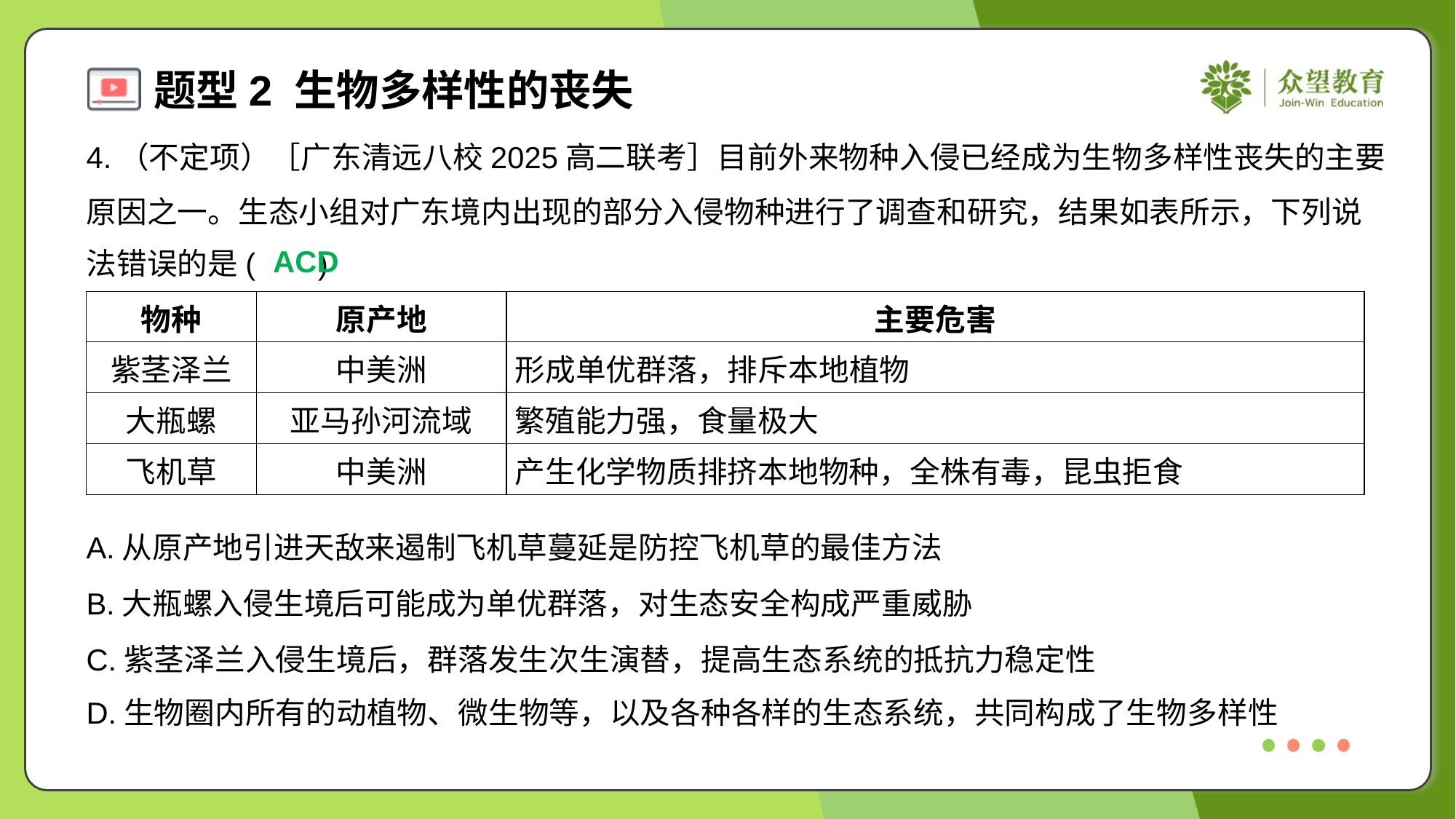

4.（不定项）［广东清远八校2025高二联考］目前外来物种入侵已经成为生物多样性丧失的主要
原因之一。生态小组对广东境内出现的部分入侵物种进行了调查和研究，结果如表所示，下列说
法错误的是(        )
ACD
| 物种 | 原产地 | 主要危害 |
| --- | --- | --- |
| 紫茎泽兰 | 中美洲 | 形成单优群落，排斥本地植物 |
| 大瓶螺 | 亚马孙河流域 | 繁殖能力强，食量极大 |
| 飞机草 | 中美洲 | 产生化学物质排挤本地物种，全株有毒，昆虫拒食 |
A.从原产地引进天敌来遏制飞机草蔓延是防控飞机草的最佳方法
B.大瓶螺入侵生境后可能成为单优群落，对生态安全构成严重威胁
C.紫茎泽兰入侵生境后，群落发生次生演替，提高生态系统的抵抗力稳定性
D.生物圈内所有的动植物、微生物等，以及各种各样的生态系统，共同构成了生物多样性